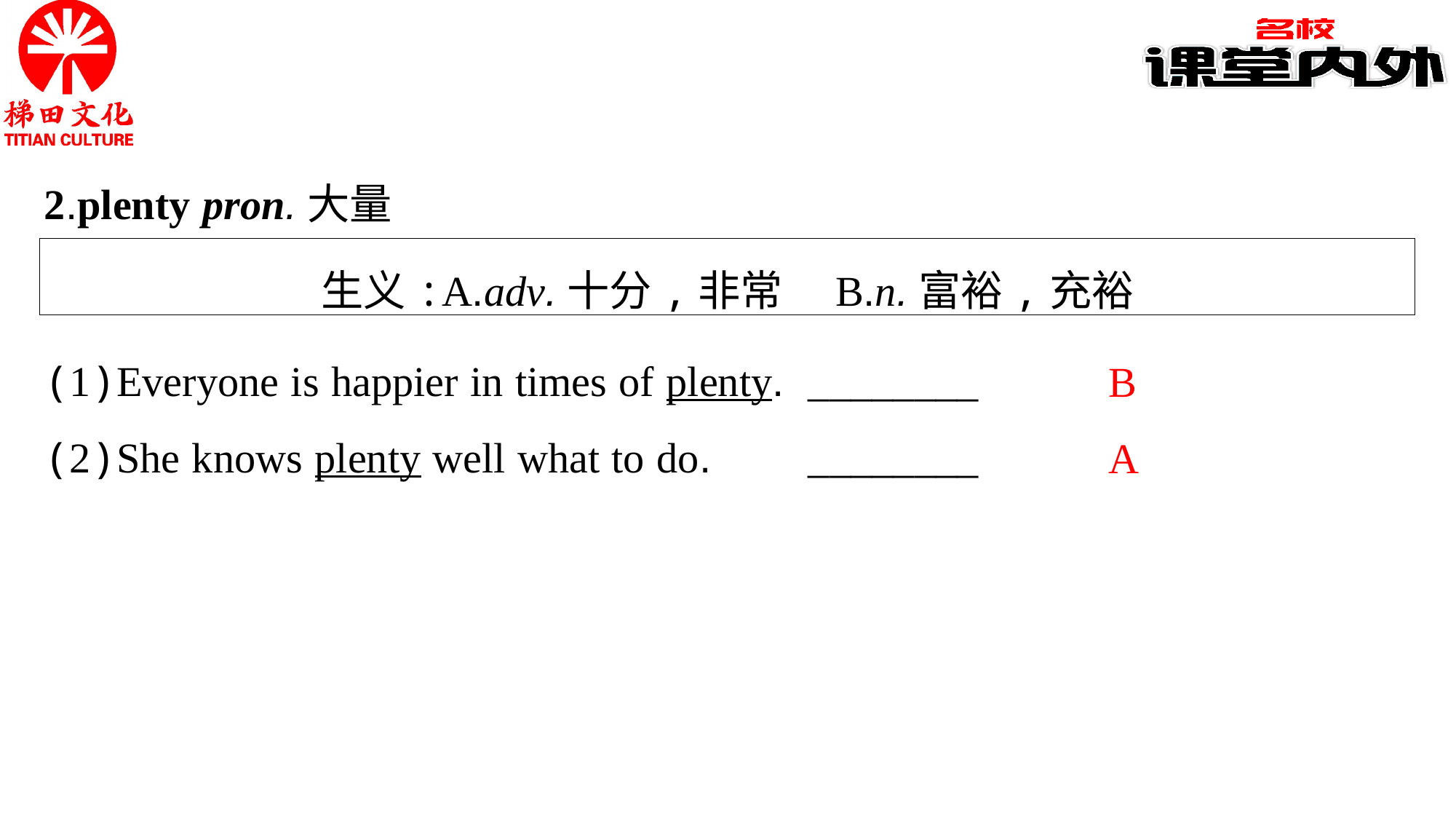

2.plenty pron.大量
生义:A.adv.十分,非常　B.n.富裕,充裕
B
A
(1)Everyone is happier in times of plenty.	________
(2)She knows plenty well what to do.	________